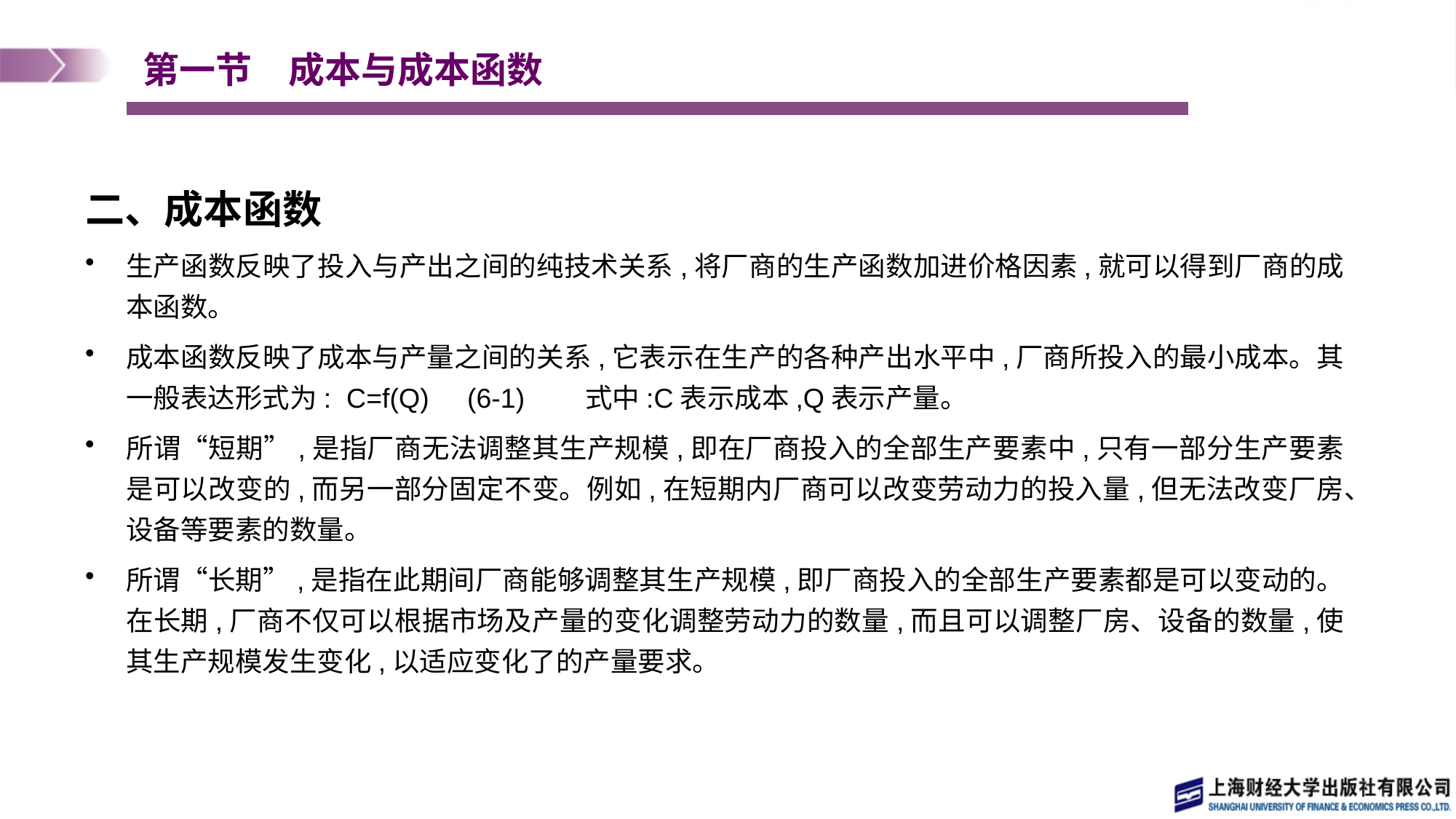

# 第一节　成本与成本函数
二、成本函数
生产函数反映了投入与产出之间的纯技术关系,将厂商的生产函数加进价格因素,就可以得到厂商的成本函数。
成本函数反映了成本与产量之间的关系,它表示在生产的各种产出水平中,厂商所投入的最小成本。其一般表达形式为:  C=f(Q)     (6-1)       式中:C表示成本,Q表示产量。
所谓“短期”,是指厂商无法调整其生产规模,即在厂商投入的全部生产要素中,只有一部分生产要素是可以改变的,而另一部分固定不变。例如,在短期内厂商可以改变劳动力的投入量,但无法改变厂房、设备等要素的数量。
所谓“长期”,是指在此期间厂商能够调整其生产规模,即厂商投入的全部生产要素都是可以变动的。在长期,厂商不仅可以根据市场及产量的变化调整劳动力的数量,而且可以调整厂房、设备的数量,使其生产规模发生变化,以适应变化了的产量要求。